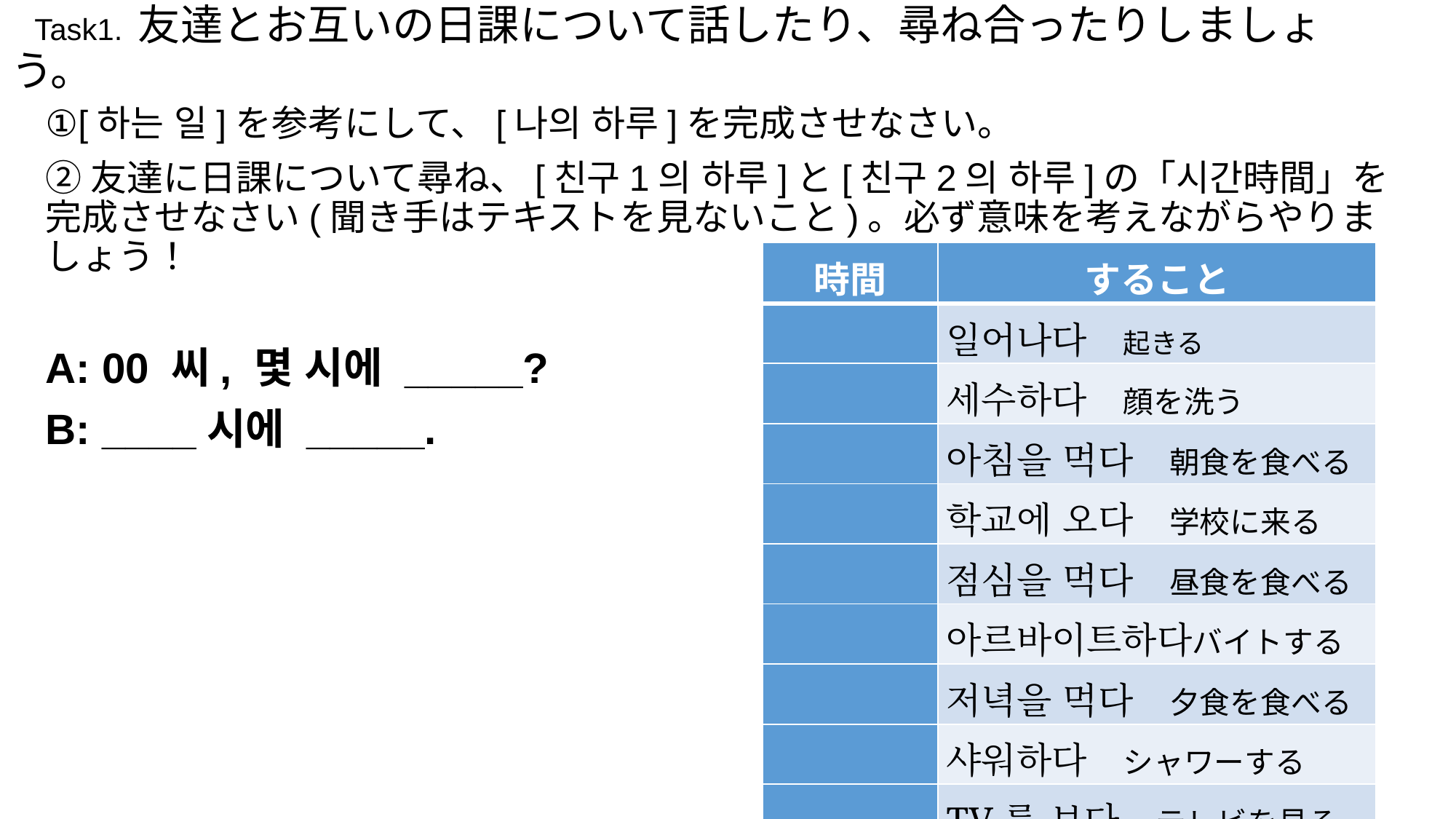

# Task1. 友達とお互いの日課について話したり、尋ね合ったりしましょう。
①[하는 일]を参考にして、[나의 하루]を完成させなさい。
②友達に日課について尋ね、[친구1의 하루]と[친구2의 하루]の「시간時間」を完成させなさい(聞き手はテキストを見ないこと)。必ず意味を考えながらやりましょう！

A: 00 씨, 몇 시에 _____?
B: ____시에 _____.

| 時間 | すること |
| --- | --- |
|  | 일어나다　起きる |
|  | 세수하다　顔を洗う |
|  | 아침을 먹다　朝食を食べる |
|  | 학교에 오다　学校に来る |
|  | 점심을 먹다　昼食を食べる |
|  | 아르바이트하다バイトする |
|  | 저녁을 먹다　夕食を食べる |
|  | 샤워하다　シャワーする |
|  | TV를 보다　テレビを見る |
|  | 자다　寝る |